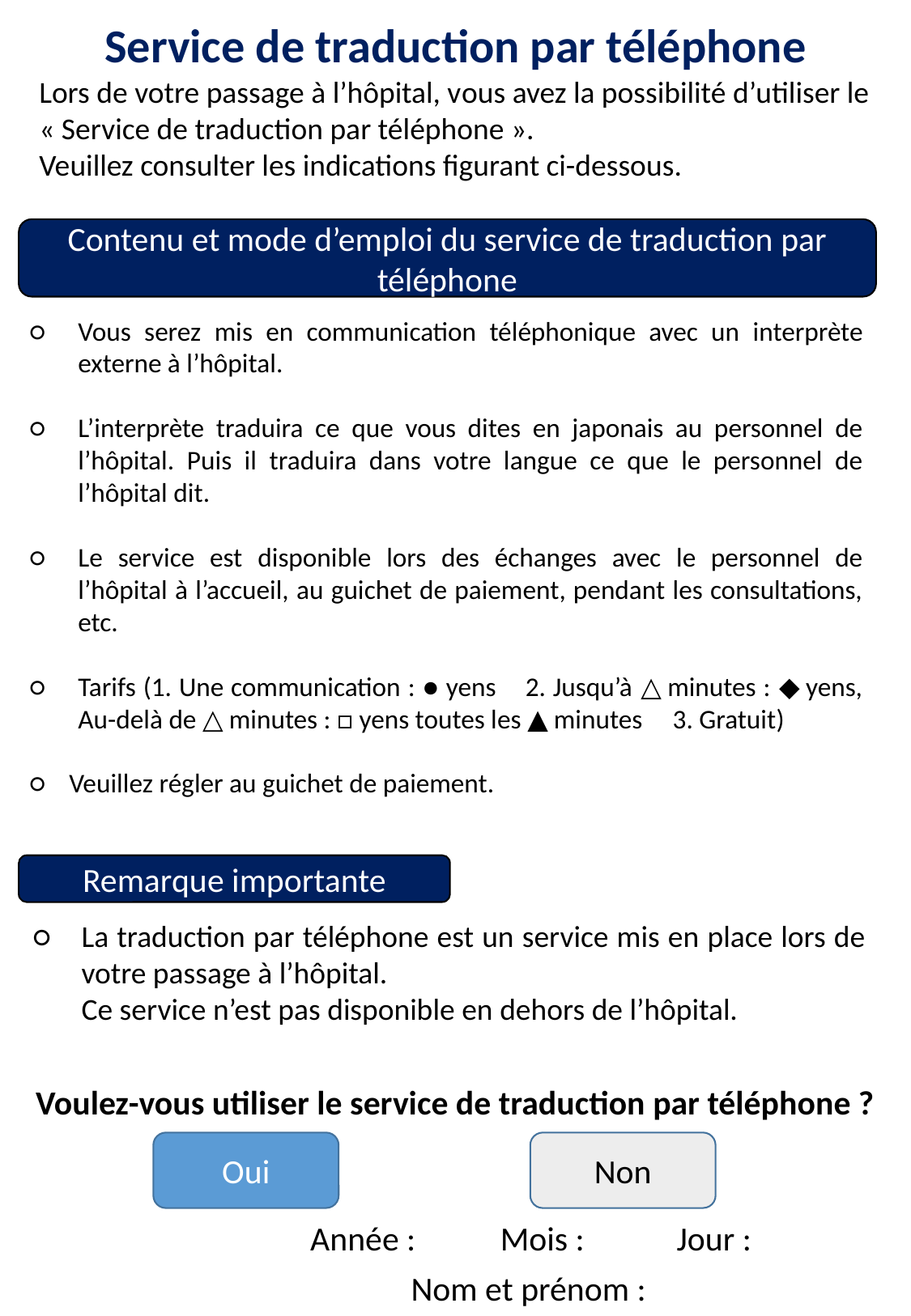

Service de traduction par téléphone
Lors de votre passage à l’hôpital, vous avez la possibilité d’utiliser le « Service de traduction par téléphone ».
Veuillez consulter les indications figurant ci-dessous.
Contenu et mode d’emploi du service de traduction par téléphone
○	Vous serez mis en communication téléphonique avec un interprète externe à l’hôpital.

○	L’interprète traduira ce que vous dites en japonais au personnel de l’hôpital. Puis il traduira dans votre langue ce que le personnel de l’hôpital dit.

○	Le service est disponible lors des échanges avec le personnel de l’hôpital à l’accueil, au guichet de paiement, pendant les consultations, etc.

○	Tarifs (1. Une communication : ● yens    2. Jusqu’à △ minutes : ◆ yens, Au-delà de △ minutes : □ yens toutes les ▲ minutes     3. Gratuit)

○    Veuillez régler au guichet de paiement.
金額の部分は各医療機関にて設定の上、編集してください
Remarque importante
○	La traduction par téléphone est un service mis en place lors de votre passage à l’hôpital.
	Ce service n’est pas disponible en dehors de l’hôpital.
Voulez-vous utiliser le service de traduction par téléphone ?
Oui
Non
Année :           Mois :            Jour :
　　　　　　　　　　　Nom et prénom :